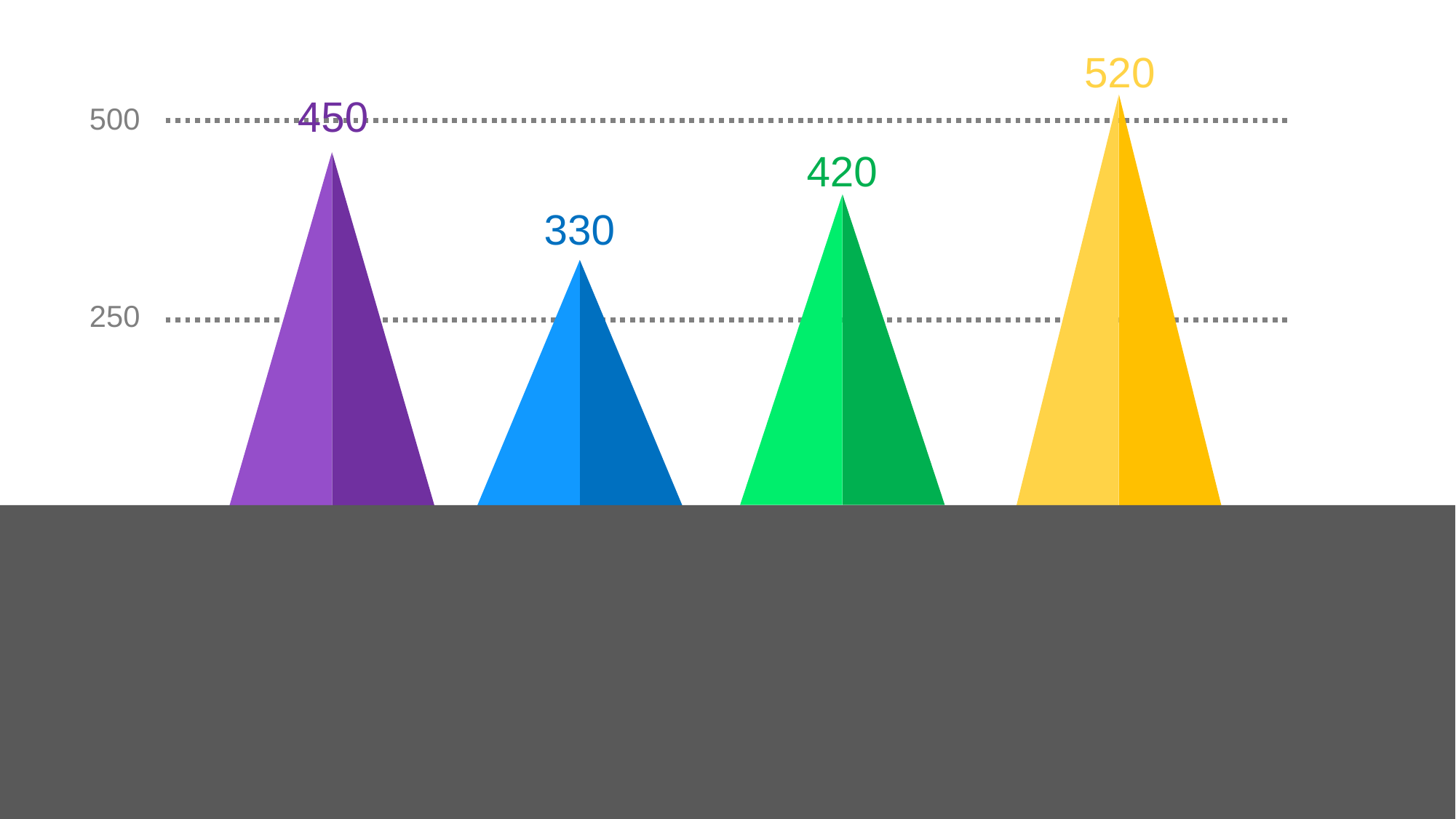

520
450
500

420

330

250

첫번째 내용
두번째 내용
세번째 내용
네번째 내용
2018 0000 판매율 그래프